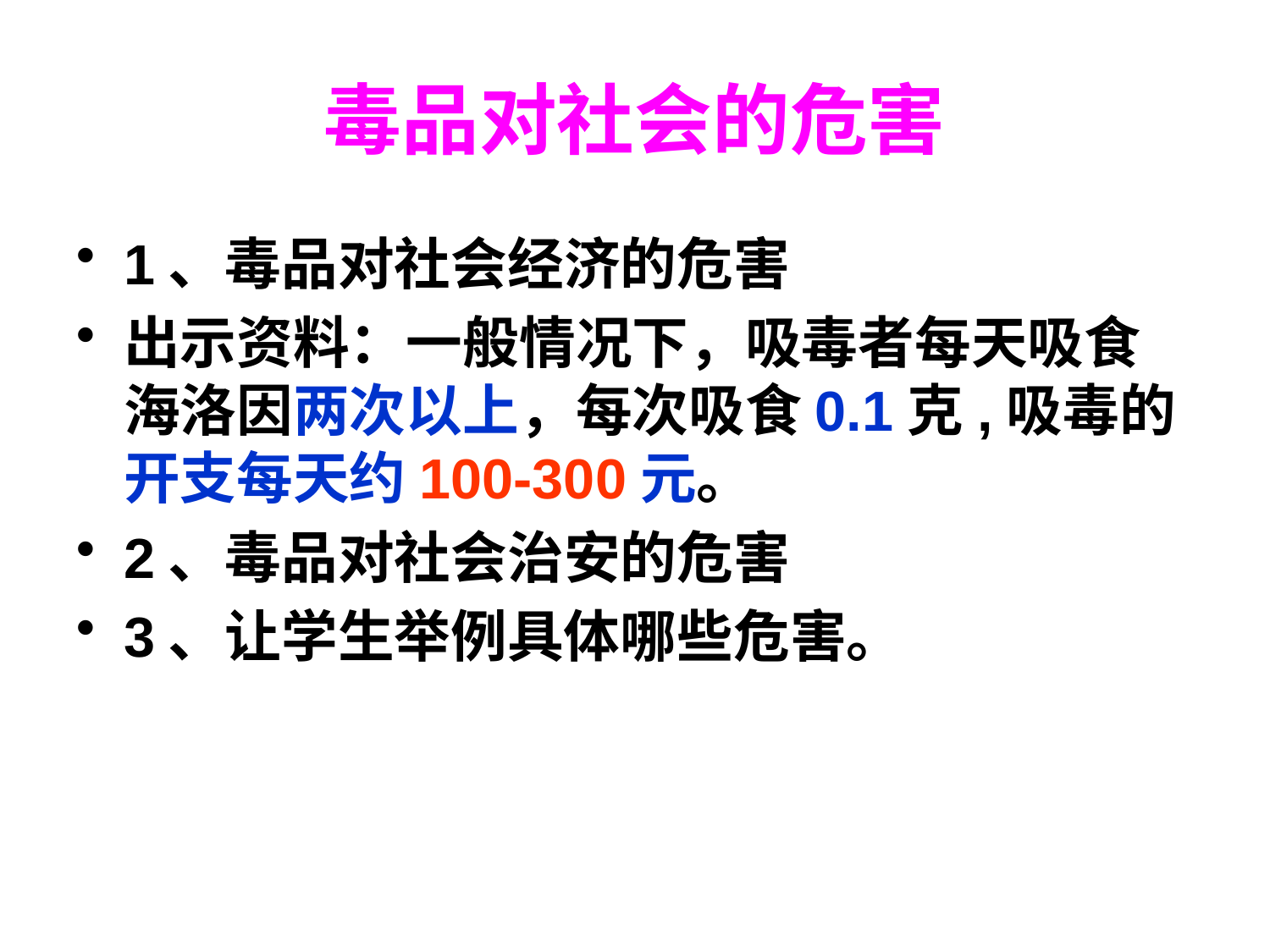

# 毒品对社会的危害
1、毒品对社会经济的危害
出示资料：一般情况下，吸毒者每天吸食海洛因两次以上，每次吸食0.1克,吸毒的开支每天约100-300元。
2、毒品对社会治安的危害
3、让学生举例具体哪些危害。